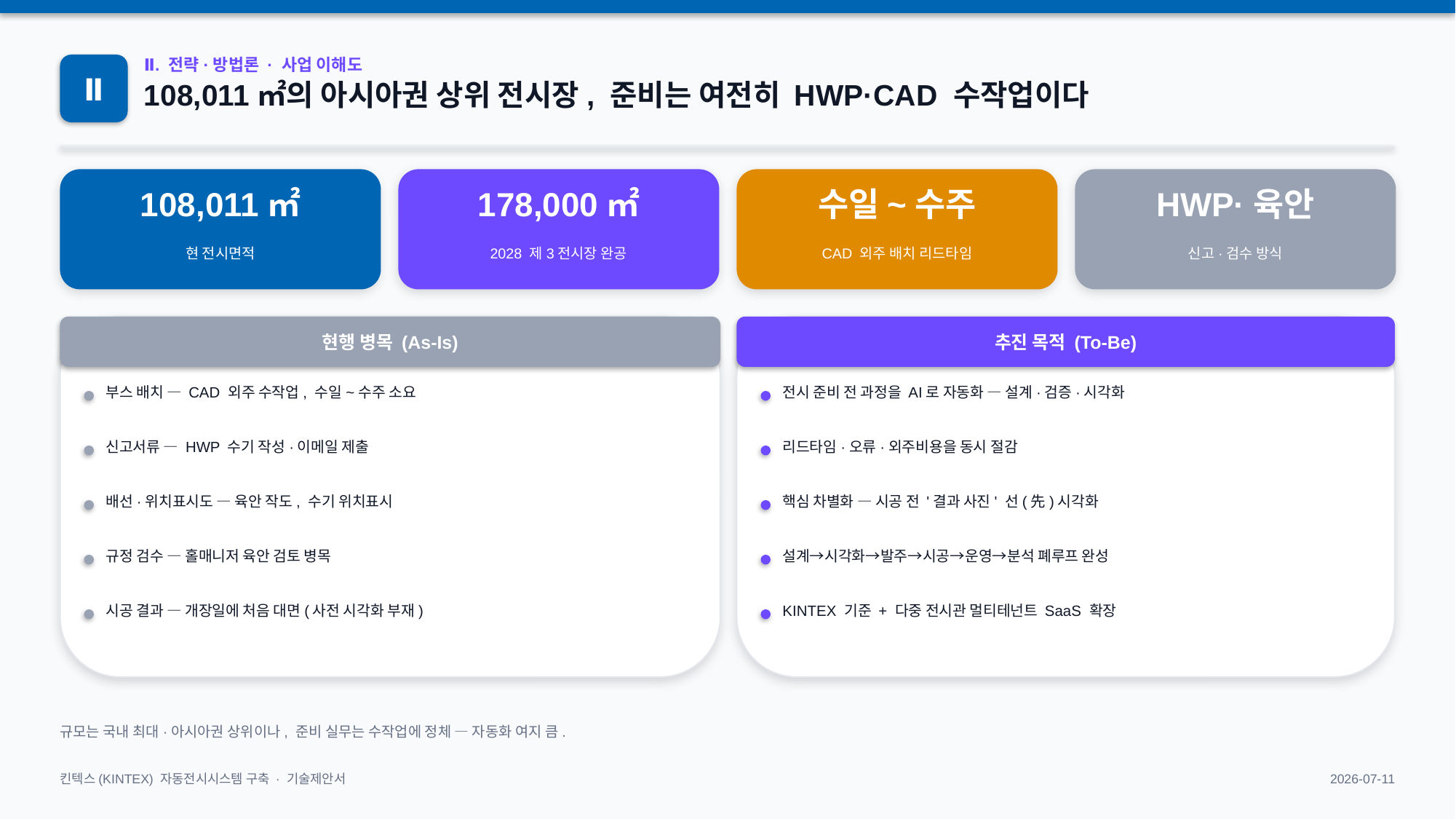

Ⅱ
Ⅱ. 전략·방법론 · 사업 이해도
108,011㎡의 아시아권 상위 전시장, 준비는 여전히 HWP·CAD 수작업이다

108,011㎡
178,000㎡
수일~수주
HWP·육안
현 전시면적
2028 제3전시장 완공
CAD 외주 배치 리드타임
신고·검수 방식

현행 병목 (As-Is)

추진 목적 (To-Be)
부스 배치 — CAD 외주 수작업, 수일~수주 소요
전시 준비 전 과정을 AI로 자동화 — 설계·검증·시각화

신고서류 — HWP 수기 작성·이메일 제출
리드타임·오류·외주비용을 동시 절감

배선·위치표시도 — 육안 작도, 수기 위치표시
핵심 차별화 — 시공 전 '결과 사진' 선(先)시각화

규정 검수 — 홀매니저 육안 검토 병목
설계→시각화→발주→시공→운영→분석 폐루프 완성

시공 결과 — 개장일에 처음 대면(사전 시각화 부재)
KINTEX 기준 + 다중 전시관 멀티테넌트 SaaS 확장

규모는 국내 최대·아시아권 상위이나, 준비 실무는 수작업에 정체 — 자동화 여지 큼.
킨텍스(KINTEX) 자동전시시스템 구축 · 기술제안서
2026-07-11